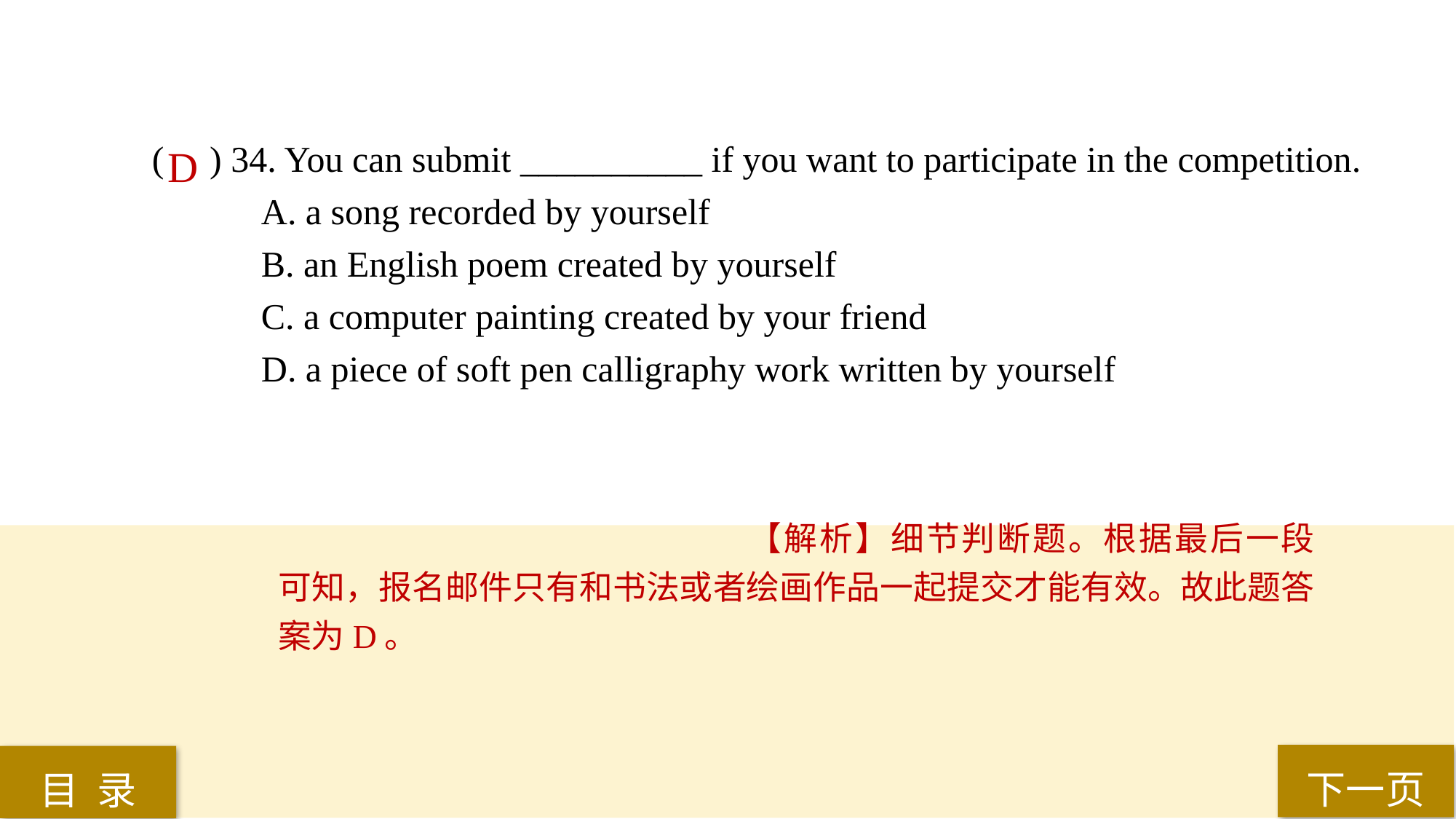

(     ) 34. You can submit __________ if you want to participate in the competition.
A. a song recorded by yourself
B. an English poem created by yourself
C. a computer painting created by your friend
D. a piece of soft pen calligraphy work written by yourself
D
【解析】细节判断题。根据最后一段可知，报名邮件只有和书法或者绘画作品一起提交才能有效。故此题答案为D。